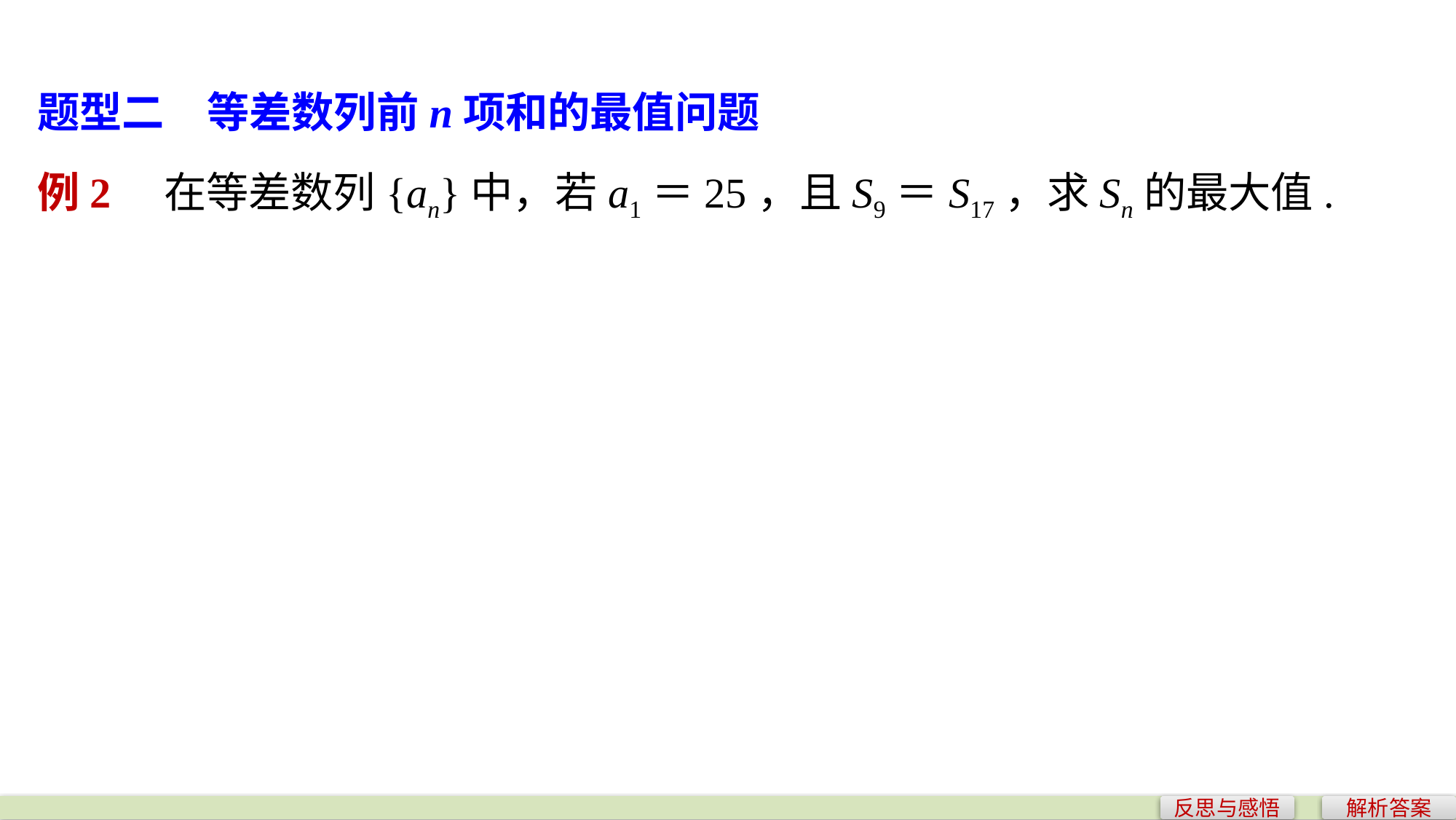

题型二　等差数列前n项和的最值问题
例2　在等差数列{an}中，若a1＝25，且S9＝S17，求Sn的最大值.
反思与感悟
解析答案